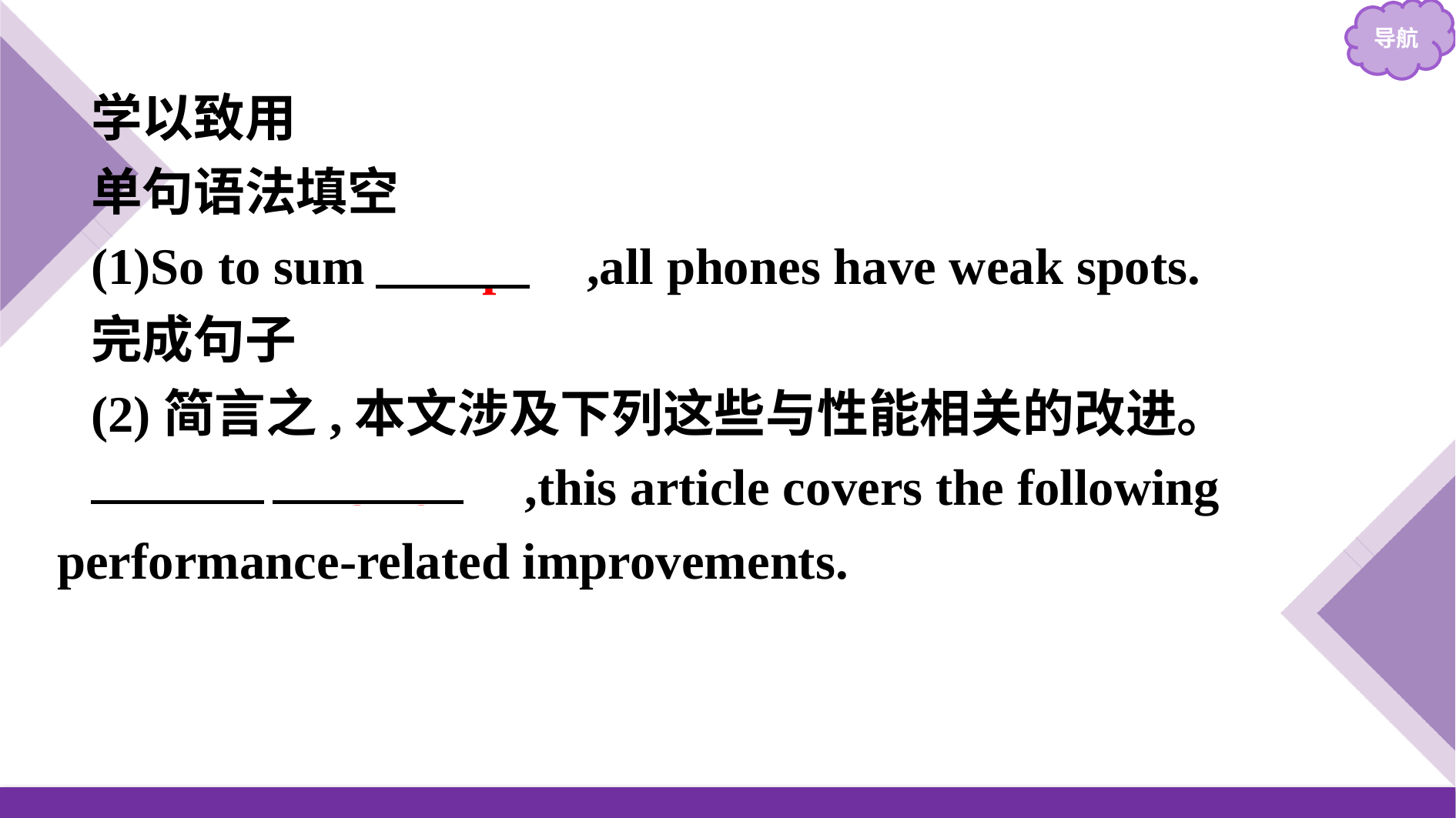

学以致用
单句语法填空
(1)So to sum 　up　,all phones have weak spots.
完成句子
(2)简言之,本文涉及下列这些与性能相关的改进。
　In　 　brief　,this article covers the following performance-related improvements.